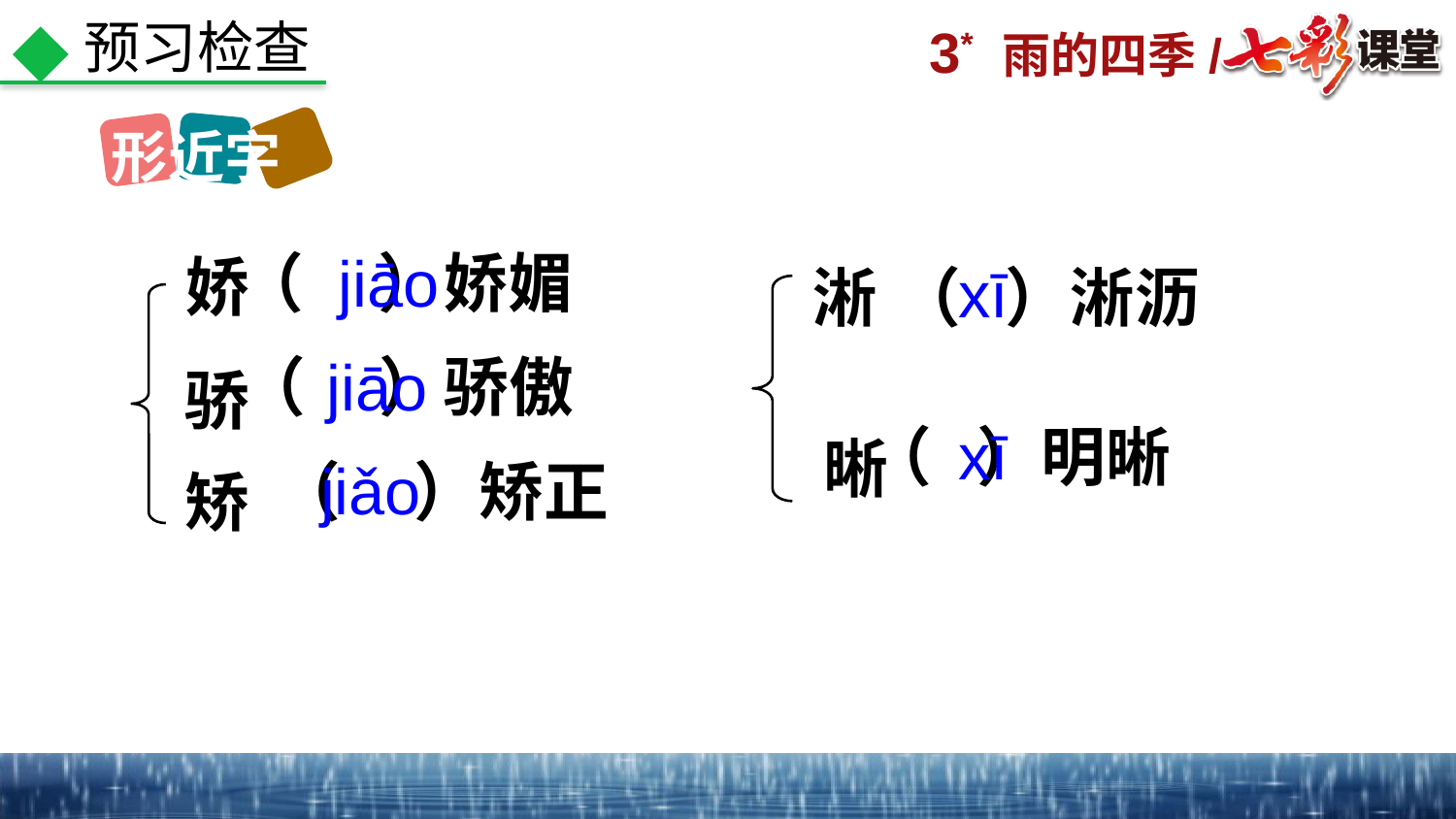

预习检查

形近字

（     ）娇媚
jiāo
娇
xī
淅
（   ）淅沥

（     ）骄傲
jiāo
骄
xī
（   ）明晰
晰
jiǎo
（     ）矫正
矫